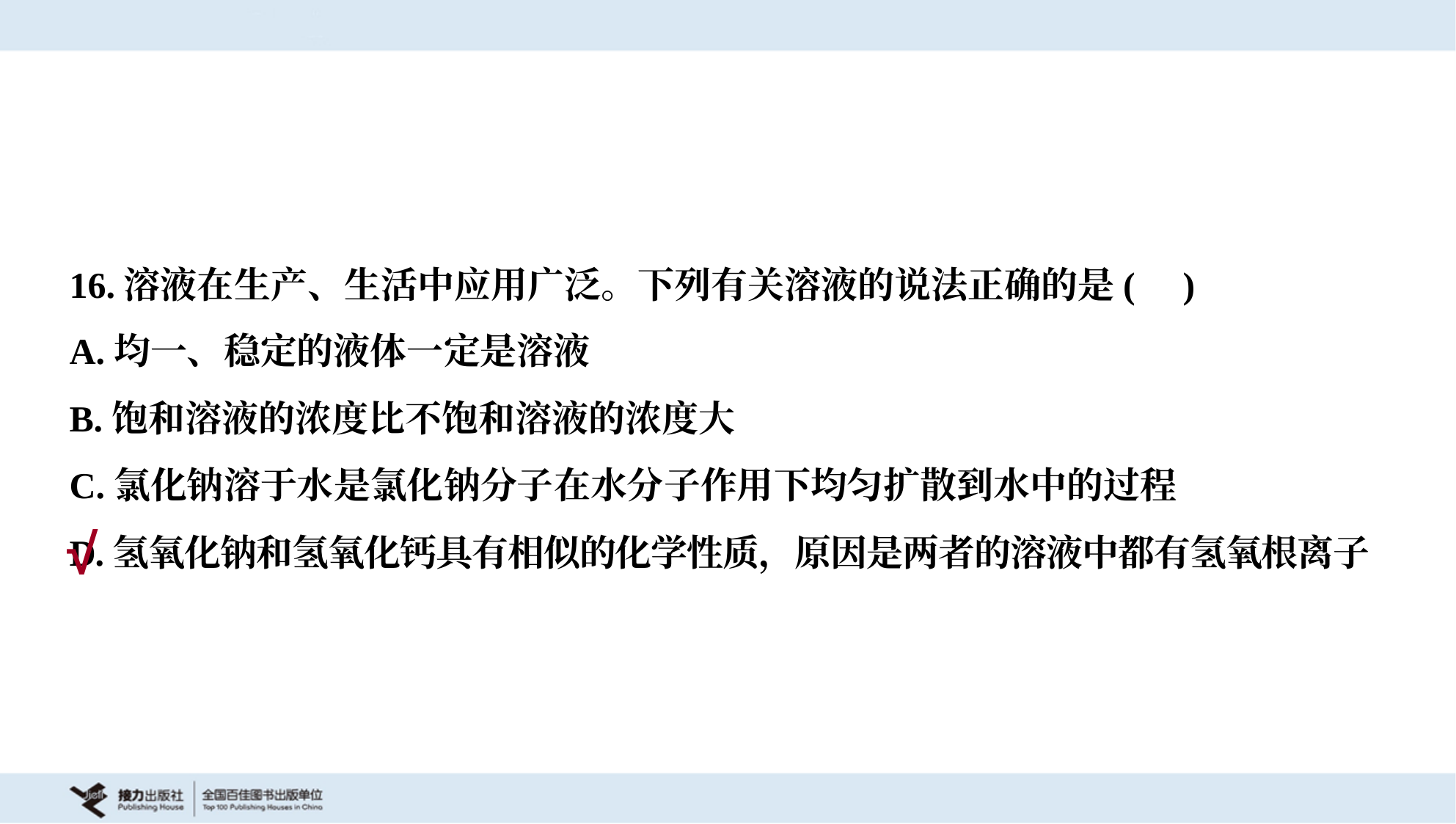

16.溶液在生产、生活中应用广泛。下列有关溶液的说法正确的是(     )
A.均一、稳定的液体一定是溶液
B.饱和溶液的浓度比不饱和溶液的浓度大
C.氯化钠溶于水是氯化钠分子在水分子作用下均匀扩散到水中的过程
D.氢氧化钠和氢氧化钙具有相似的化学性质，原因是两者的溶液中都有氢氧根离子
√